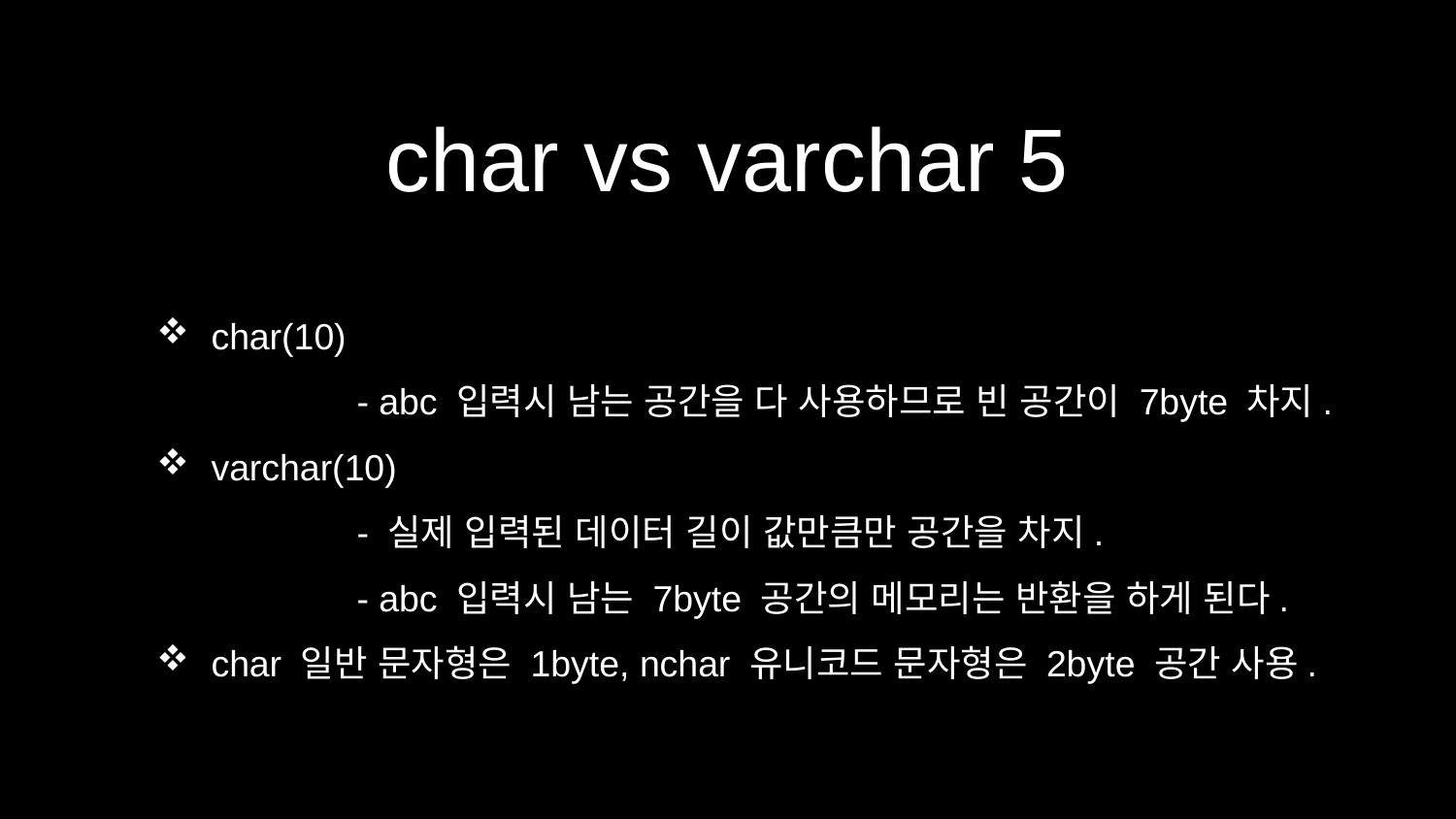

# char vs varchar 5
char(10)
	- abc 입력시 남는 공간을 다 사용하므로 빈 공간이 7byte 차지.
varchar(10)
	- 실제 입력된 데이터 길이 값만큼만 공간을 차지.
	- abc 입력시 남는 7byte 공간의 메모리는 반환을 하게 된다.
char 일반 문자형은 1byte, nchar 유니코드 문자형은 2byte 공간 사용.